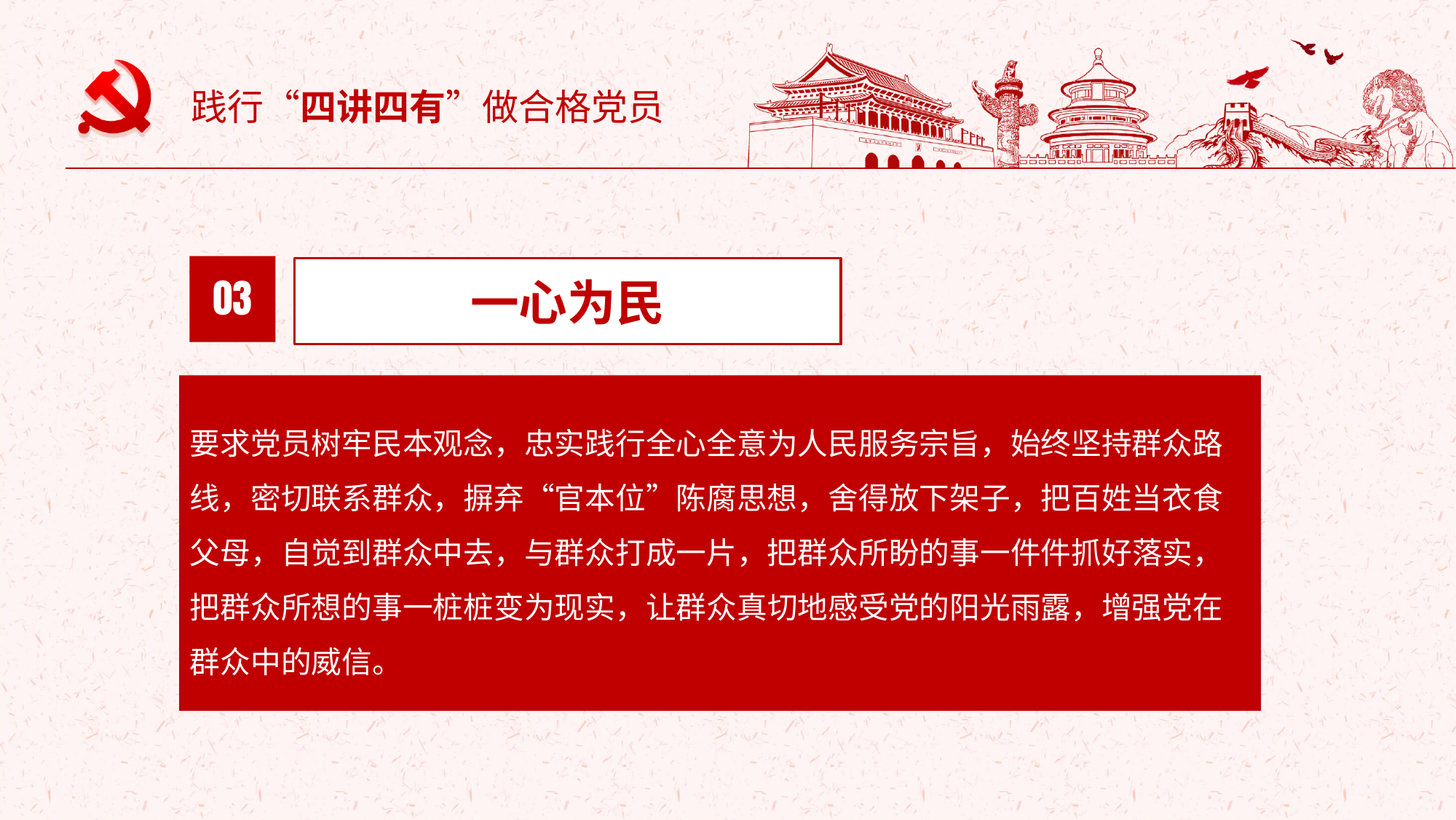

践行“四讲四有”做合格党员

03
一心为民
要求党员树牢民本观念，忠实践行全心全意为人民服务宗旨，始终坚持群众路线，密切联系群众，摒弃“官本位”陈腐思想，舍得放下架子，把百姓当衣食父母，自觉到群众中去，与群众打成一片，把群众所盼的事一件件抓好落实，把群众所想的事一桩桩变为现实，让群众真切地感受党的阳光雨露，增强党在群众中的威信。